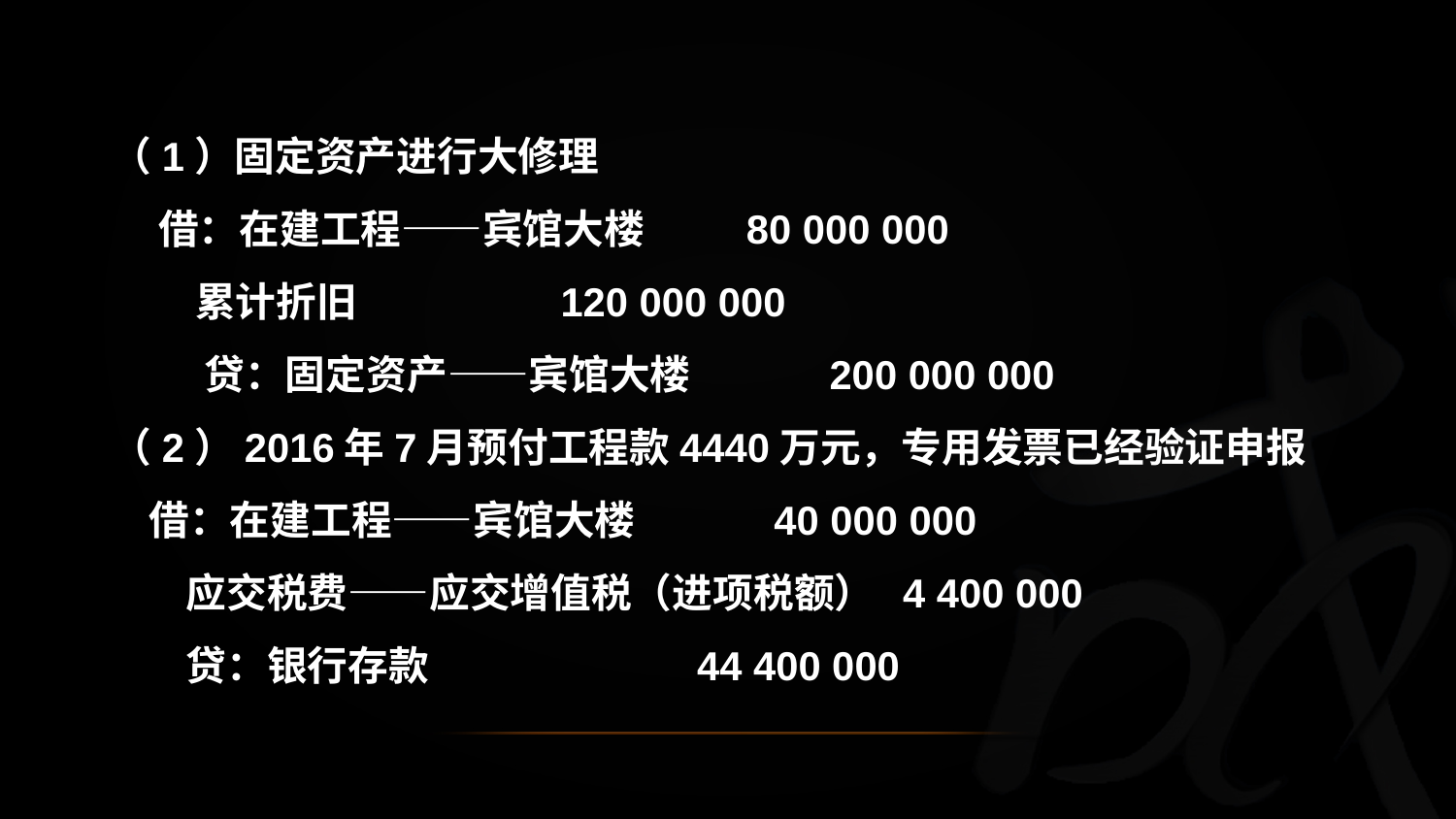

（1）固定资产进行大修理
    借：在建工程——宾馆大楼          80 000 000
        累计折旧                     120 000 000
         贷：固定资产——宾馆大楼              200 000 000
（2）2016年7月预付工程款4440万元，专用发票已经验证申报
   借：在建工程——宾馆大楼              40 000 000
       应交税费——应交增值税（进项税额）  4 400 000
       贷：银行存款                            44 400 000